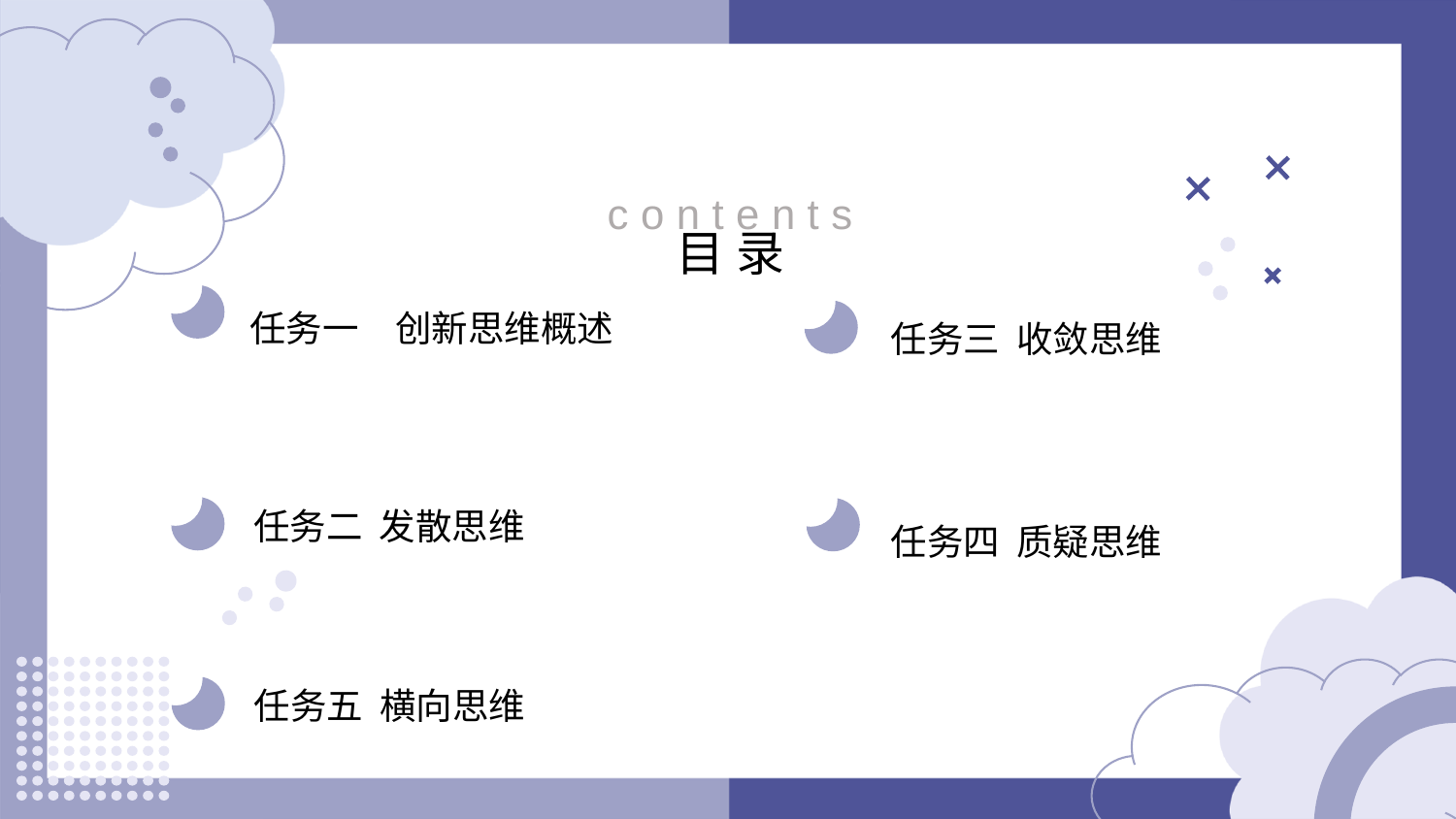

contents
目录

任务一　创新思维概述

任务三  收敛思维
任务二  发散思维

任务四  质疑思维

任务五  横向思维